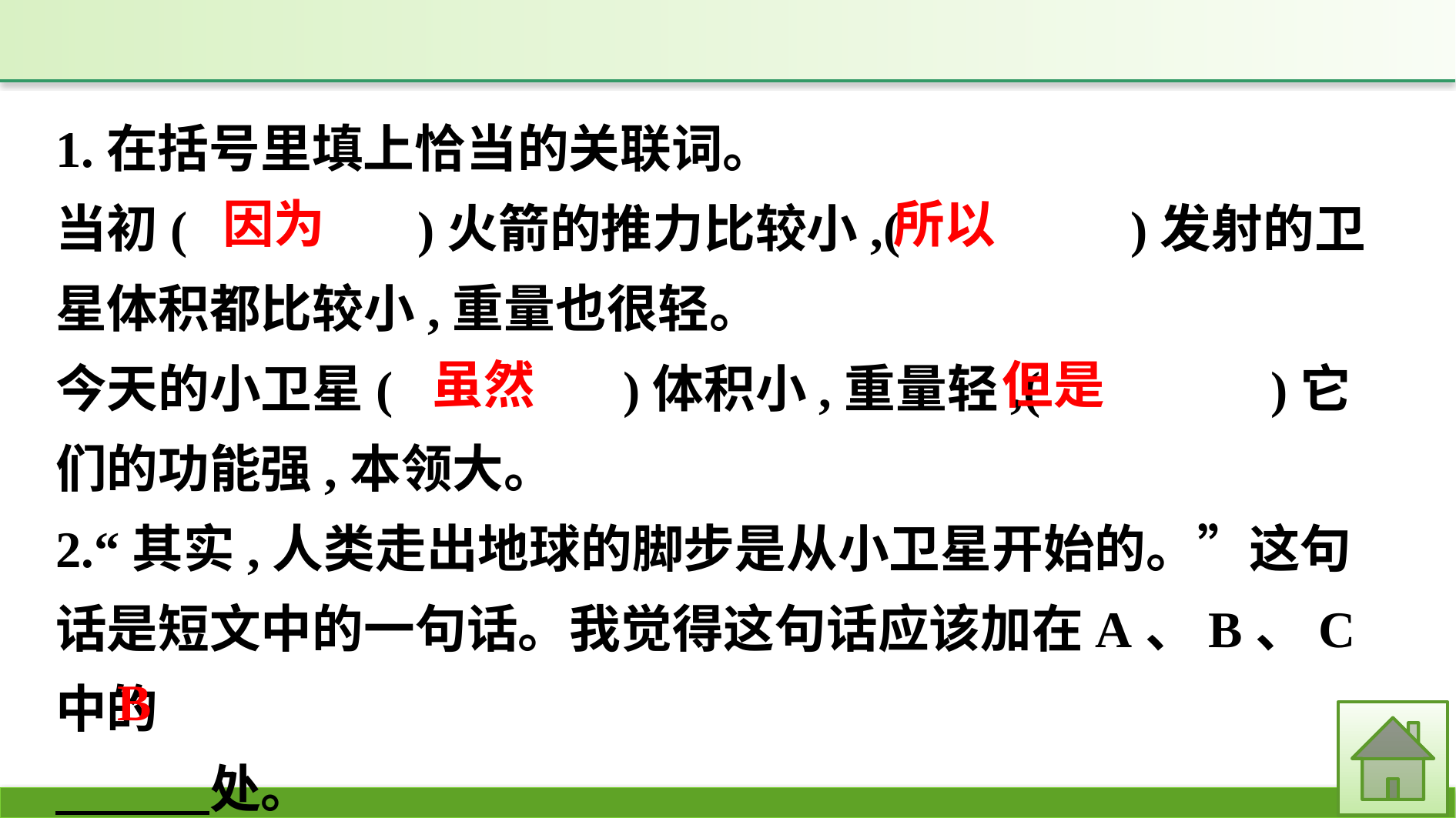

1.在括号里填上恰当的关联词。
当初(　　　　)火箭的推力比较小,(　　　　)发射的卫星体积都比较小,重量也很轻。
今天的小卫星(　　　　)体积小,重量轻,(　　　　)它们的功能强,本领大。
2.“其实,人类走出地球的脚步是从小卫星开始的。”这句话是短文中的一句话。我觉得这句话应该加在A、B、C中的
　　　处。
因为
所以
但是
虽然
B